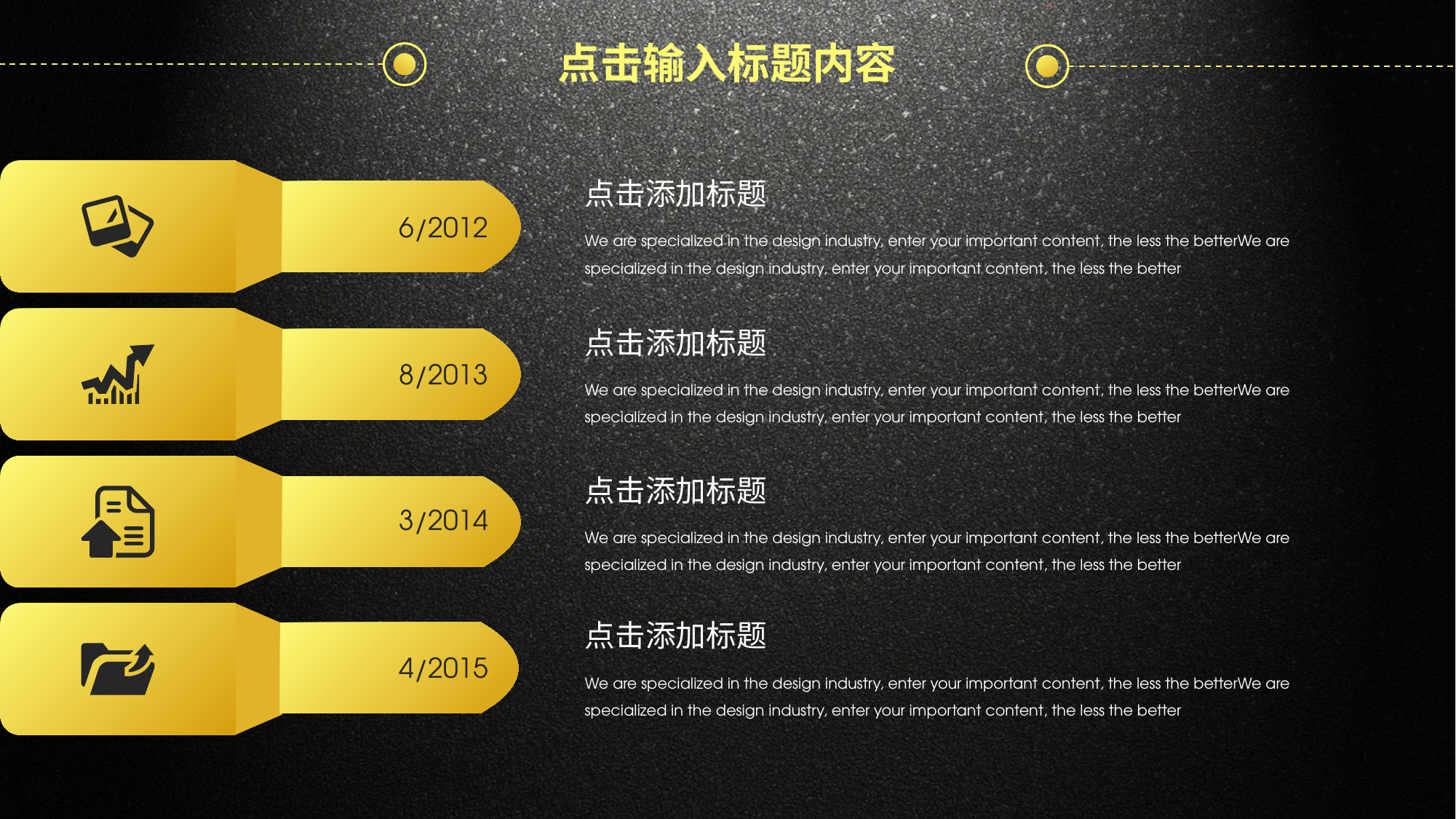

点击输入标题内容

6/2012
点击添加标题
We are specialized in the design industry, enter your important content, the less the betterWe are specialized in the design industry, enter your important content, the less the better

8/2013
点击添加标题
We are specialized in the design industry, enter your important content, the less the betterWe are specialized in the design industry, enter your important content, the less the better

3/2014
点击添加标题
We are specialized in the design industry, enter your important content, the less the betterWe are specialized in the design industry, enter your important content, the less the better

4/2015
点击添加标题
We are specialized in the design industry, enter your important content, the less the betterWe are specialized in the design industry, enter your important content, the less the better